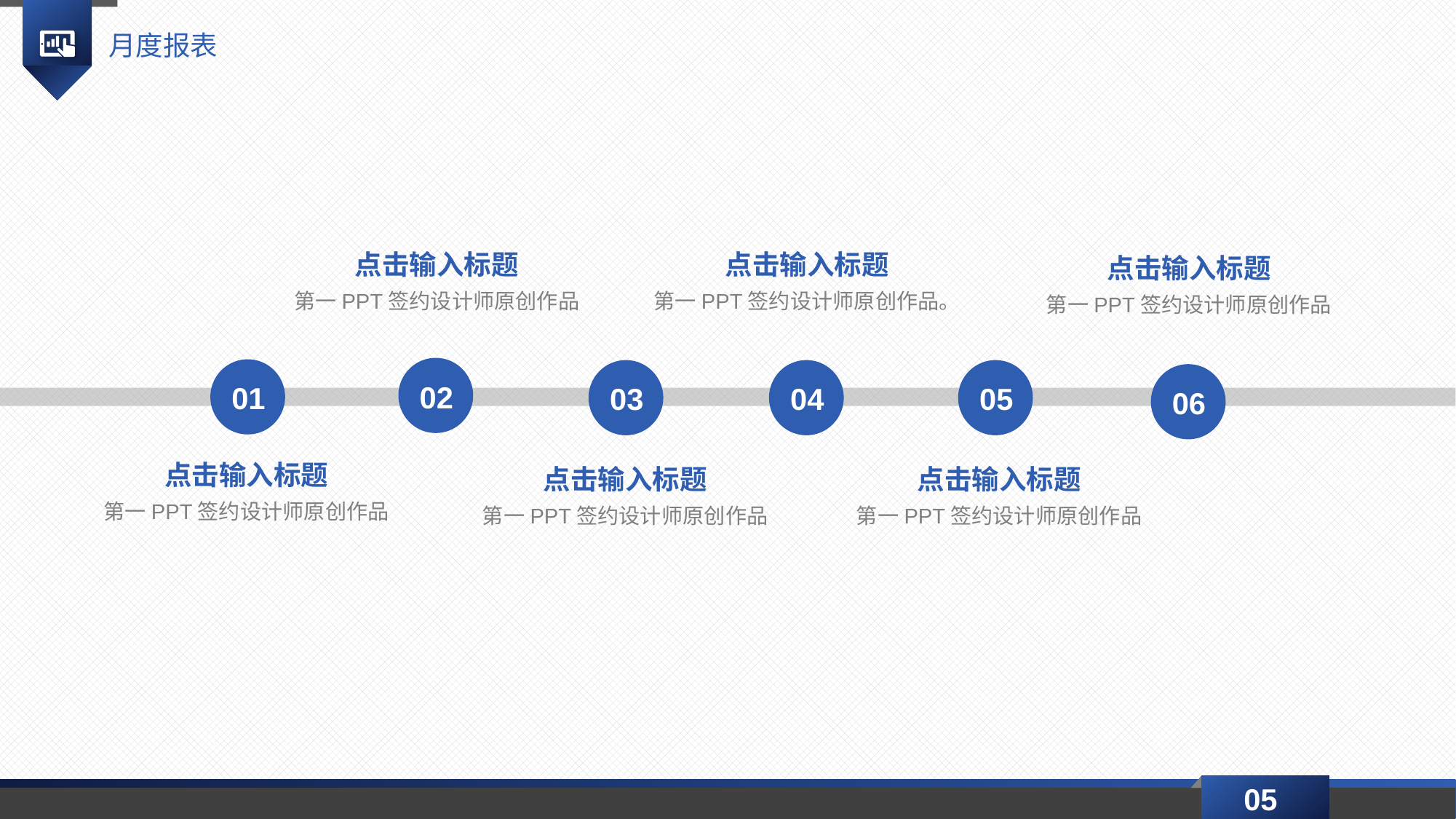

月度报表

点击输入标题
第一PPT签约设计师原创作品
点击输入标题
第一PPT签约设计师原创作品。
点击输入标题
第一PPT签约设计师原创作品

02

01

03

04

05

06
点击输入标题
第一PPT签约设计师原创作品
点击输入标题
第一PPT签约设计师原创作品
点击输入标题
第一PPT签约设计师原创作品

05

延时符